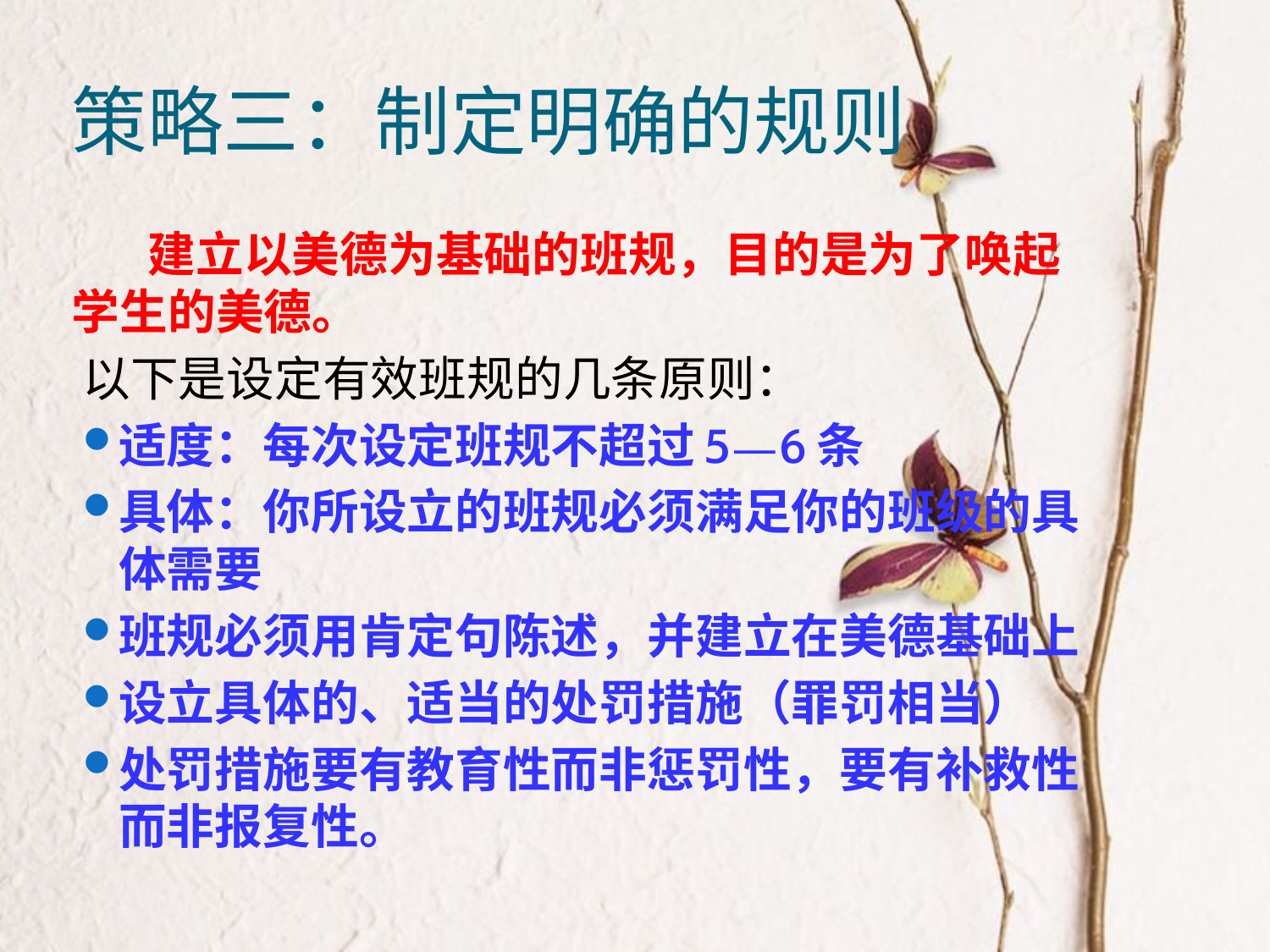

# 策略三：制定明确的规则
      建立以美德为基础的班规，目的是为了唤起学生的美德。
以下是设定有效班规的几条原则：
适度：每次设定班规不超过5—6条
具体：你所设立的班规必须满足你的班级的具体需要
班规必须用肯定句陈述，并建立在美德基础上
设立具体的、适当的处罚措施（罪罚相当）
处罚措施要有教育性而非惩罚性，要有补救性而非报复性。